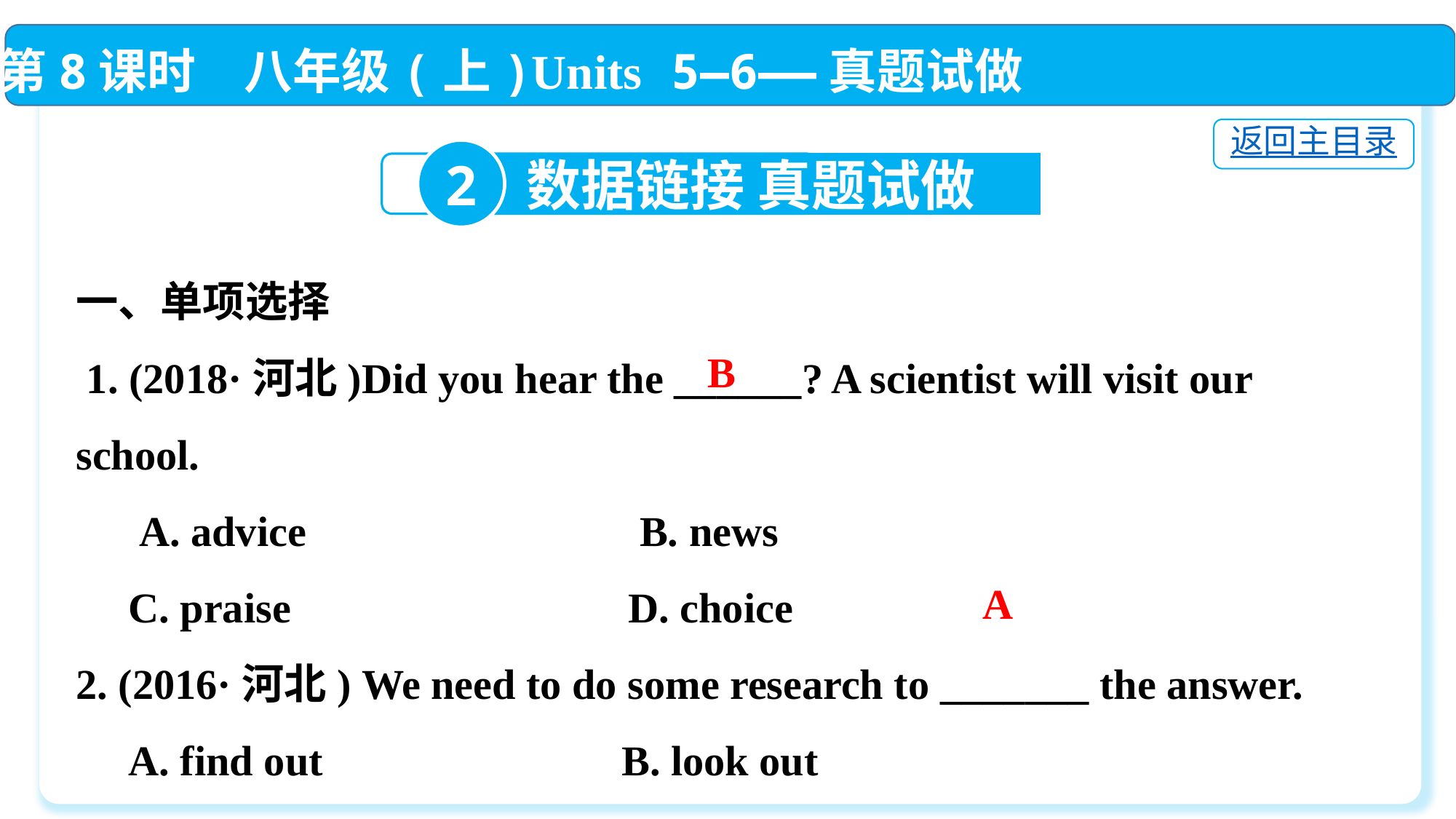

第8课时　八年级(上)Units 5—6——真题试做

返回主目录
2

数据链接 真题试做
一、单项选择
 1. (2018·河北)Did you hear the ______? A scientist will visit our school.
      A. advice 　　　　　　     B. news
     C. praise	  		           D. choice
2. (2016·河北) We need to do some research to _______ the answer.
     A. find out			B. look out
    C. hand out			D. take out
B
A